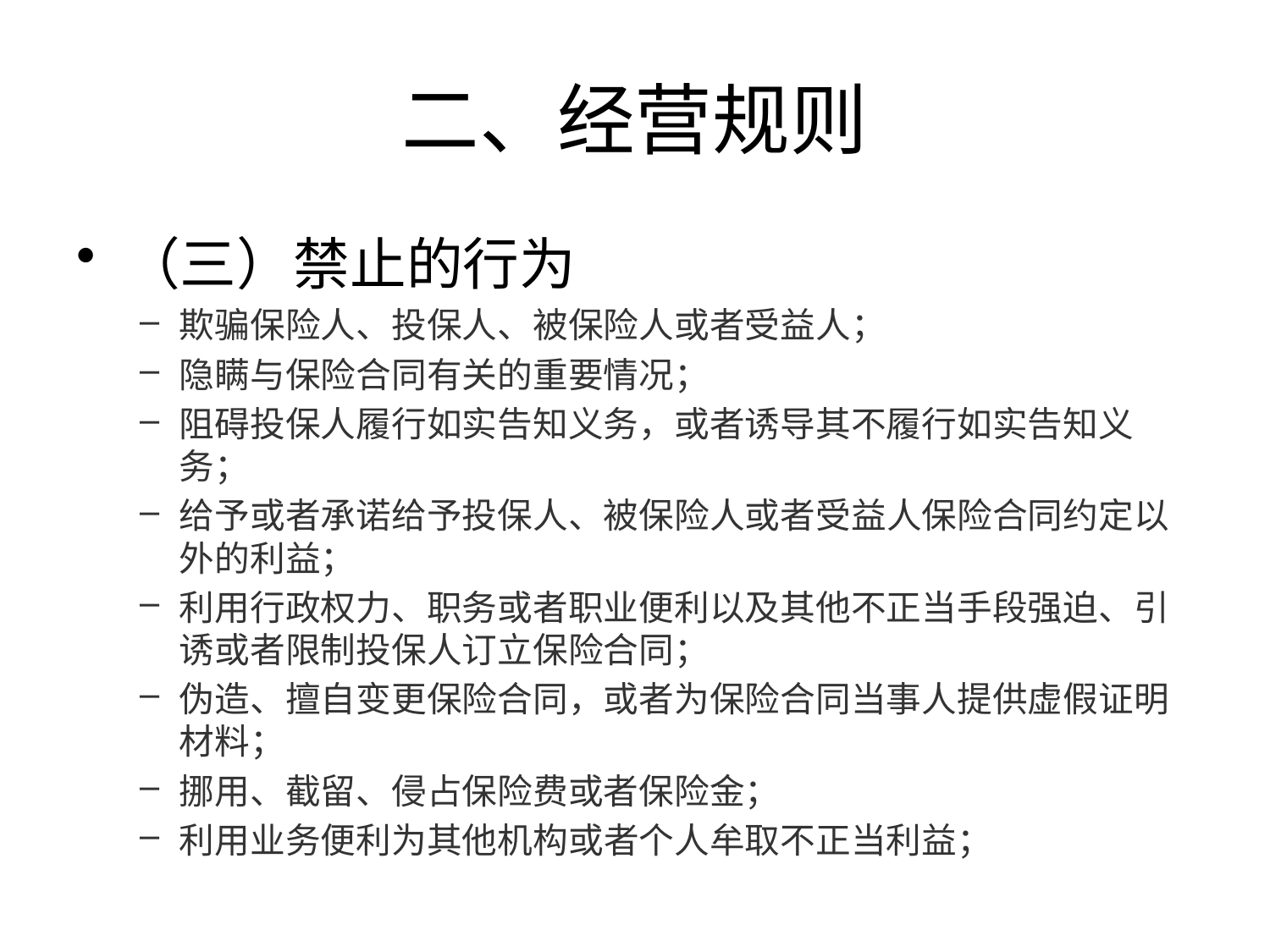

# 二、经营规则
（三）禁止的行为
欺骗保险人、投保人、被保险人或者受益人；
隐瞒与保险合同有关的重要情况；
阻碍投保人履行如实告知义务，或者诱导其不履行如实告知义务；
给予或者承诺给予投保人、被保险人或者受益人保险合同约定以外的利益；
利用行政权力、职务或者职业便利以及其他不正当手段强迫、引诱或者限制投保人订立保险合同；
伪造、擅自变更保险合同，或者为保险合同当事人提供虚假证明材料；
挪用、截留、侵占保险费或者保险金；
利用业务便利为其他机构或者个人牟取不正当利益；